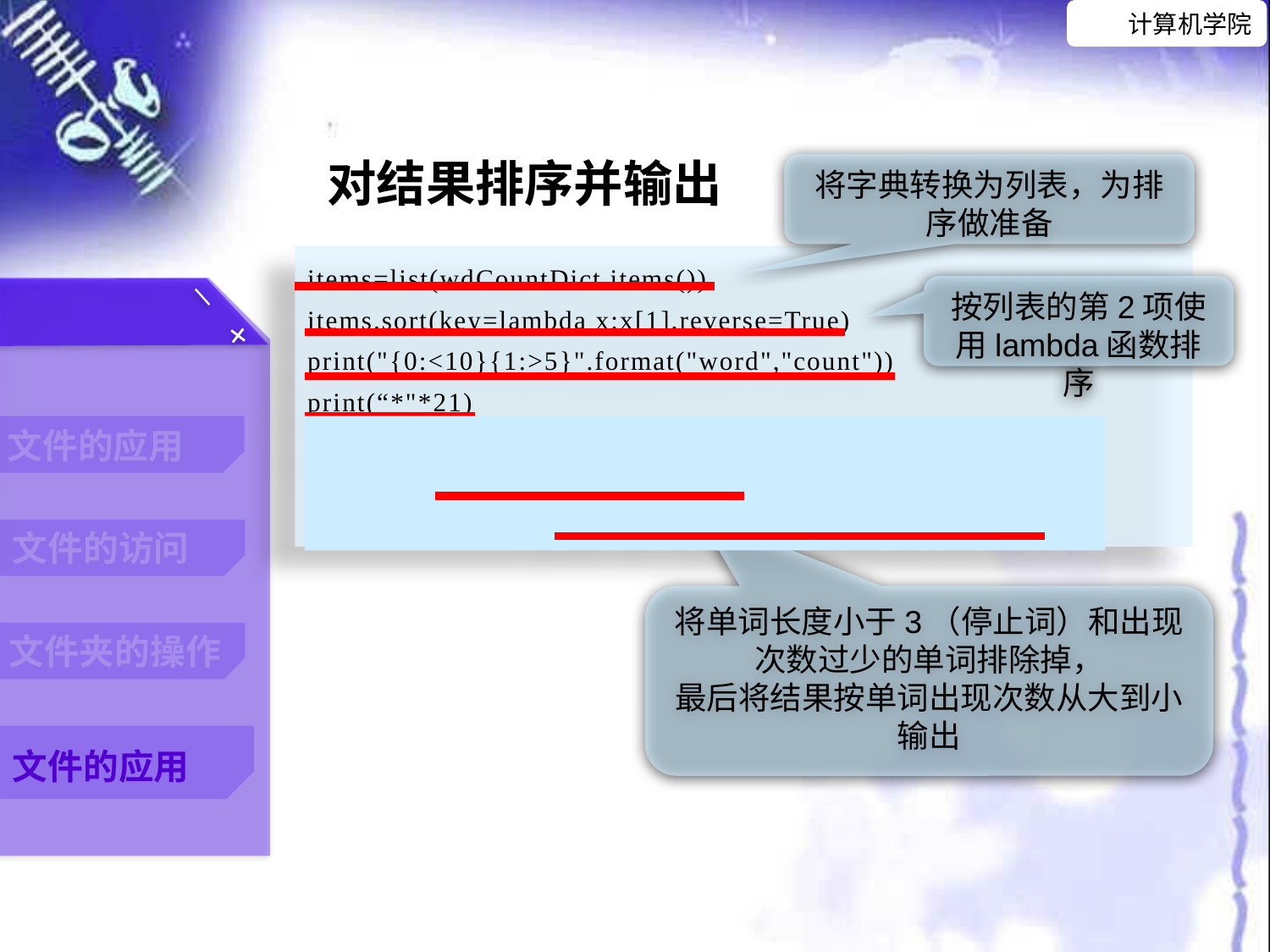

对结果排序并输出
将字典转换为列表，为排序做准备
items=list(wdCountDict.items())
items.sort(key=lambda x:x[1],reverse=True)
print("{0:<10}{1:>5}".format("word","count"))
print(“*"*21)
for key,val in items:
	if len(key)>3 and val>2:
		print("{0:<10}{1:>5}".format(key,val))
按列表的第2项使用lambda函数排序

将单词长度小于3（停止词）和出现次数过少的单词排除掉，
最后将结果按单词出现次数从大到小输出